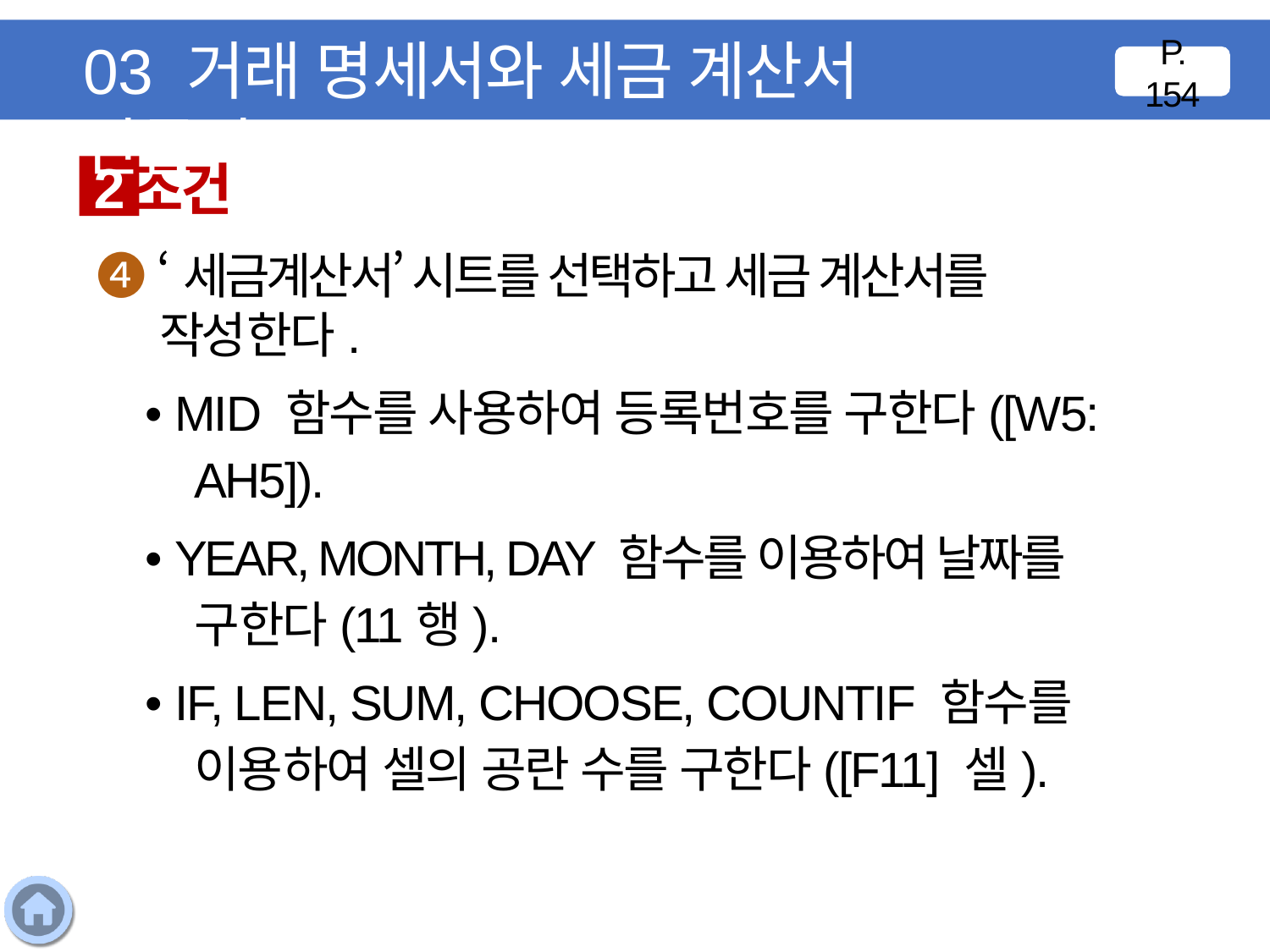

03 거래 명세서와 세금 계산서 만들기
P. 154
조건
2
❹ ‘세금계산서’ 시트를 선택하고 세금 계산서를 작성한다.
    • MID 함수를 사용하여 등록번호를 구한다([W5:
AH5]).
    • YEAR, MONTH, DAY 함수를 이용하여 날짜를 구한다(11행).
    • IF, LEN, SUM, CHOOSE, COUNTIF 함수를 이용하여 셀의 공란 수를 구한다([F11] 셀).